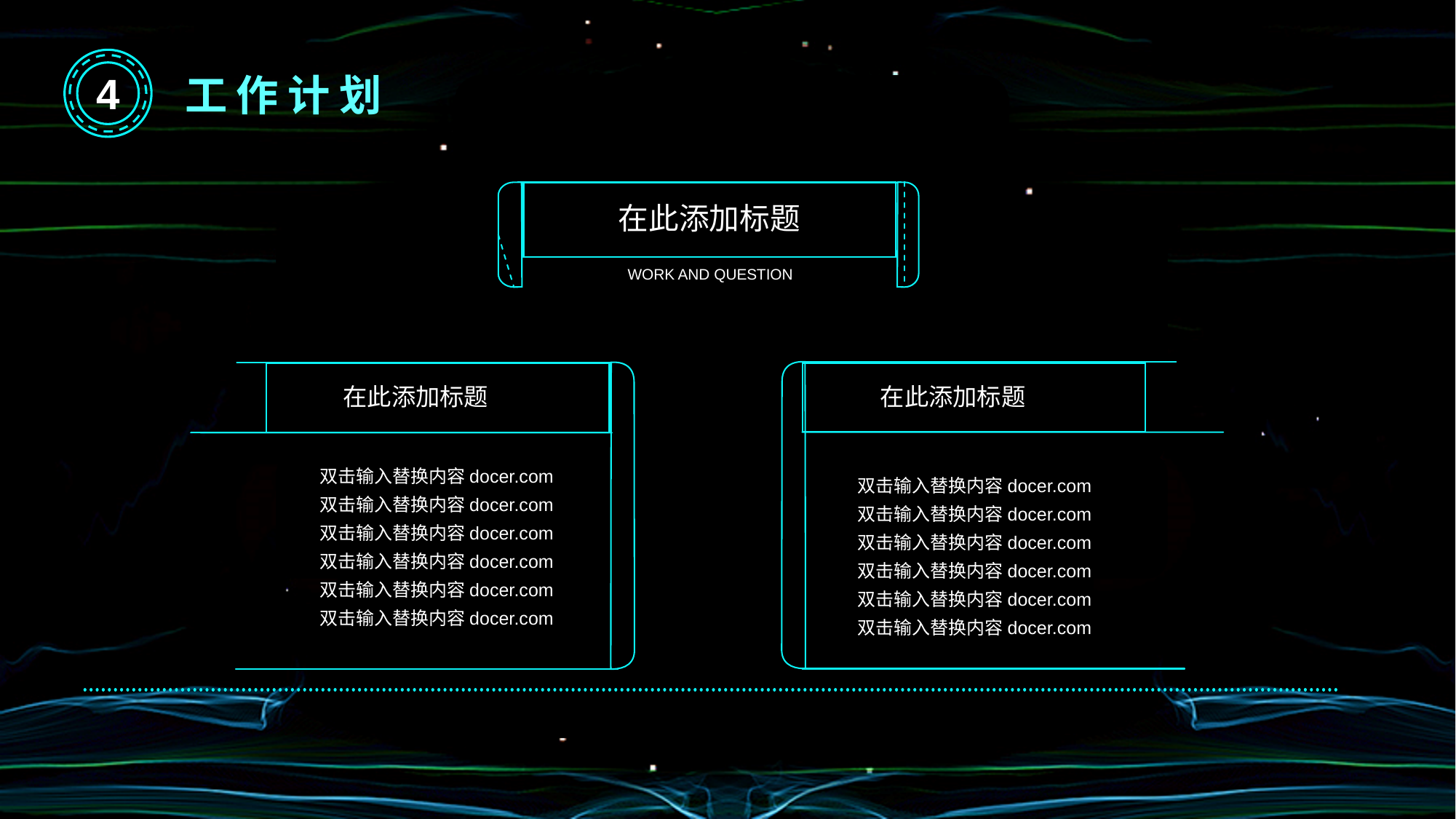

4
工作计划

在此添加标题
WORK AND QUESTION

在此添加标题
双击输入替换内容docer.com双击输入替换内容docer.com双击输入替换内容docer.com双击输入替换内容docer.com双击输入替换内容docer.com双击输入替换内容docer.com

在此添加标题
双击输入替换内容docer.com双击输入替换内容docer.com双击输入替换内容docer.com双击输入替换内容docer.com双击输入替换内容docer.com双击输入替换内容docer.com